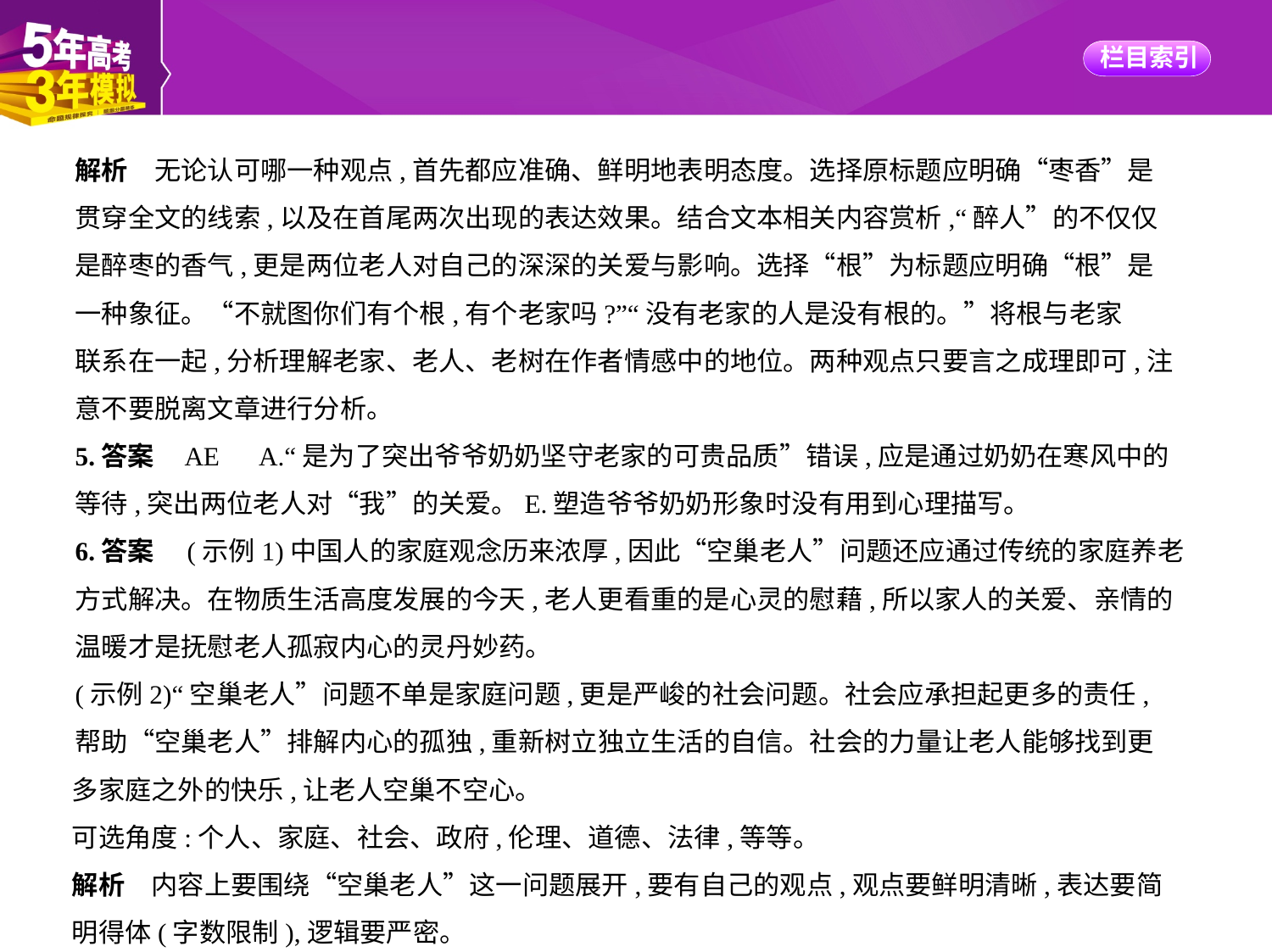

解析　无论认可哪一种观点,首先都应准确、鲜明地表明态度。选择原标题应明确“枣香”是
贯穿全文的线索,以及在首尾两次出现的表达效果。结合文本相关内容赏析,“醉人”的不仅仅
是醉枣的香气,更是两位老人对自己的深深的关爱与影响。选择“根”为标题应明确“根”是
一种象征。“不就图你们有个根,有个老家吗?”“没有老家的人是没有根的。”将根与老家
联系在一起,分析理解老家、老人、老树在作者情感中的地位。两种观点只要言之成理即可,注
意不要脱离文章进行分析。
5.答案    AE　A.“是为了突出爷爷奶奶坚守老家的可贵品质”错误,应是通过奶奶在寒风中的
等待,突出两位老人对“我”的关爱。E.塑造爷爷奶奶形象时没有用到心理描写。
6.答案　(示例1)中国人的家庭观念历来浓厚,因此“空巢老人”问题还应通过传统的家庭养老
方式解决。在物质生活高度发展的今天,老人更看重的是心灵的慰藉,所以家人的关爱、亲情的
温暖才是抚慰老人孤寂内心的灵丹妙药。
(示例2)“空巢老人”问题不单是家庭问题,更是严峻的社会问题。社会应承担起更多的责任,
帮助“空巢老人”排解内心的孤独,重新树立独立生活的自信。社会的力量让老人能够找到更
多家庭之外的快乐,让老人空巢不空心。
可选角度:个人、家庭、社会、政府,伦理、道德、法律,等等。
解析　内容上要围绕“空巢老人”这一问题展开,要有自己的观点,观点要鲜明清晰,表达要简
明得体(字数限制),逻辑要严密。